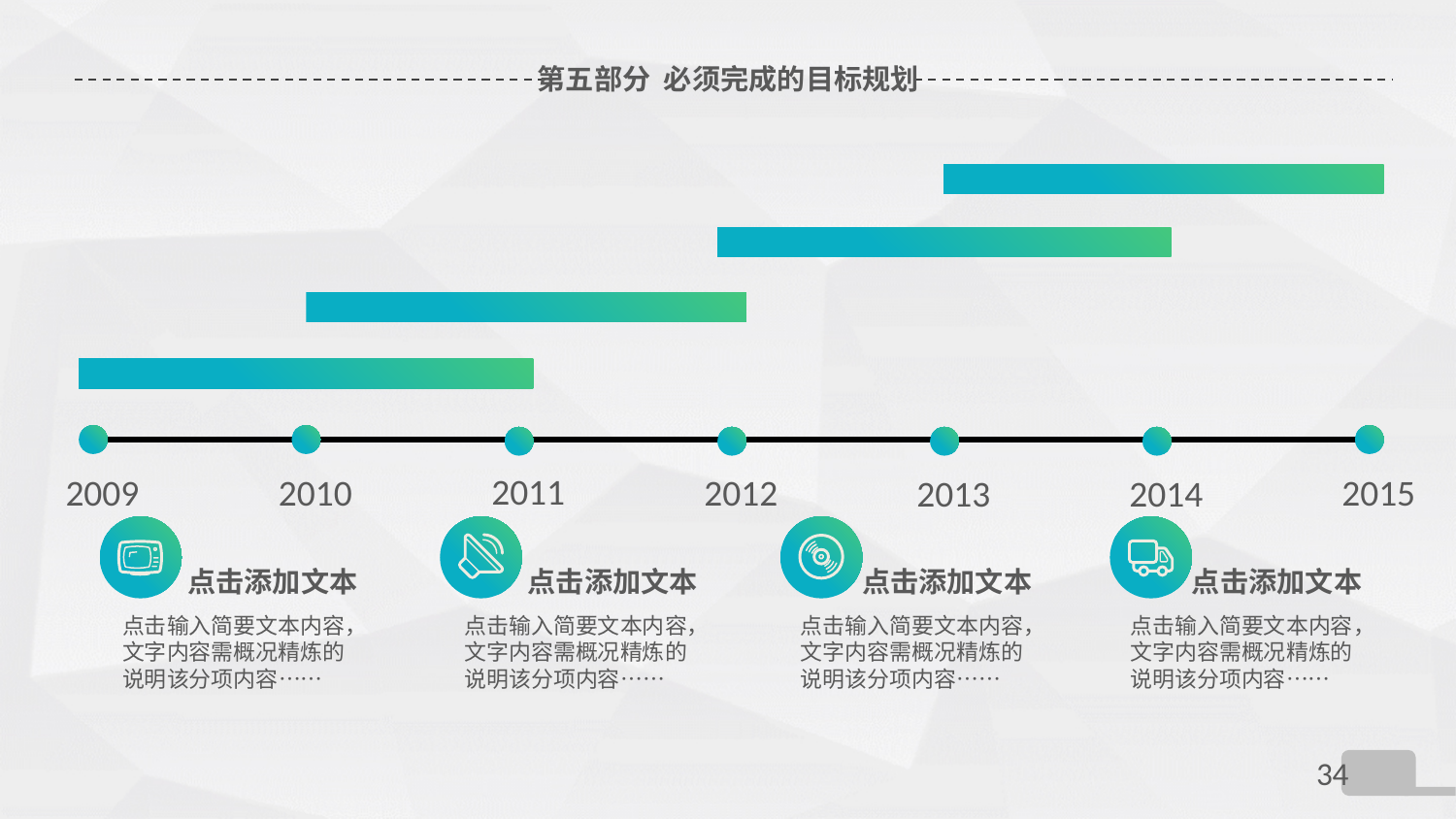

# 第五部分  必须完成的目标规划

2011
2009
2015
2012
2010
2013
2014

点击添加文本
点击添加文本
点击添加文本
点击添加文本
点击输入简要文本内容，文字内容需概况精炼的说明该分项内容……
点击输入简要文本内容，文字内容需概况精炼的说明该分项内容……
点击输入简要文本内容，文字内容需概况精炼的说明该分项内容……
点击输入简要文本内容，文字内容需概况精炼的说明该分项内容……